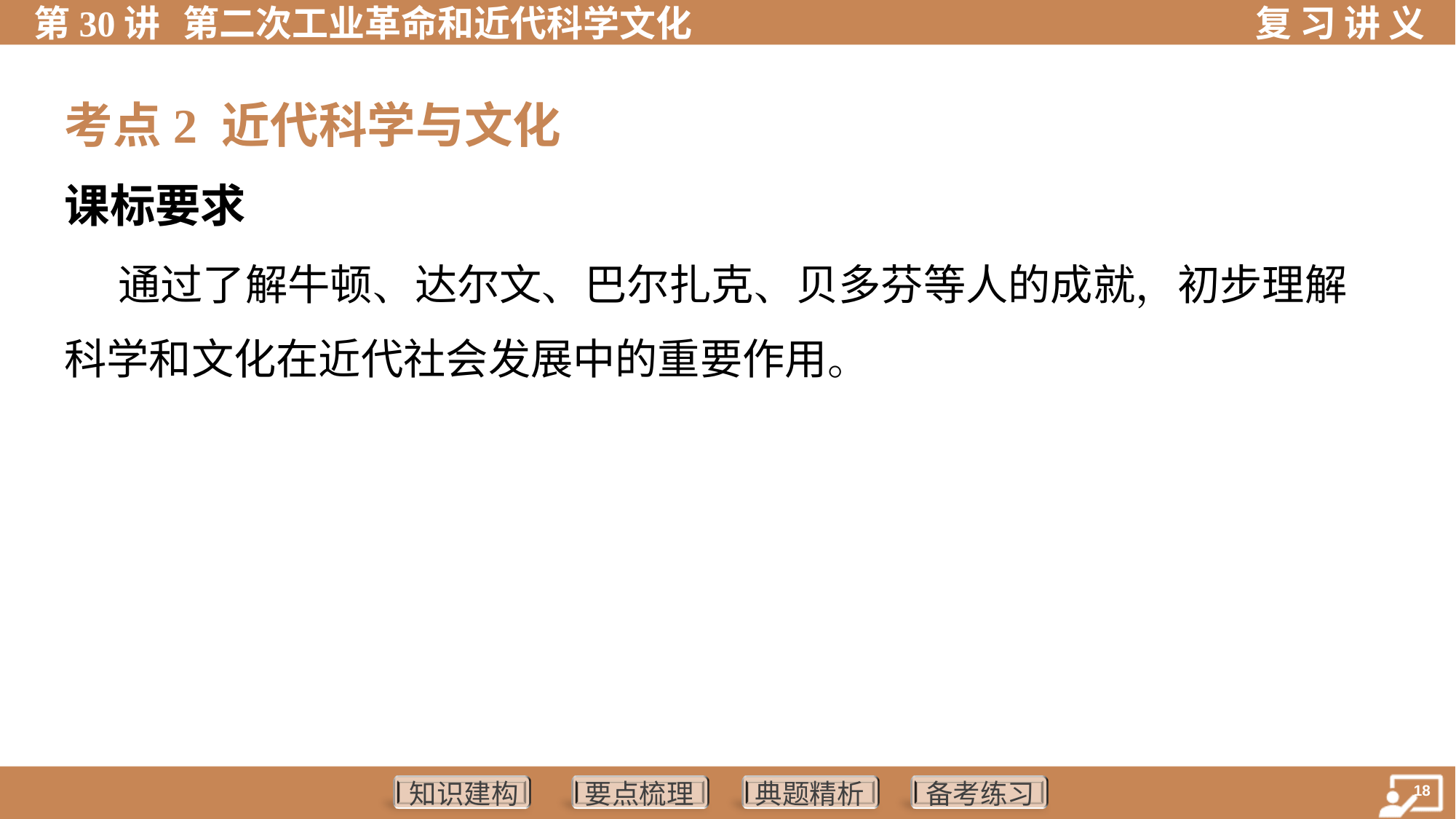

考点2 近代科学与文化
课标要求
    通过了解牛顿、达尔文、巴尔扎克、贝多芬等人的成就，初步理解
科学和文化在近代社会发展中的重要作用。